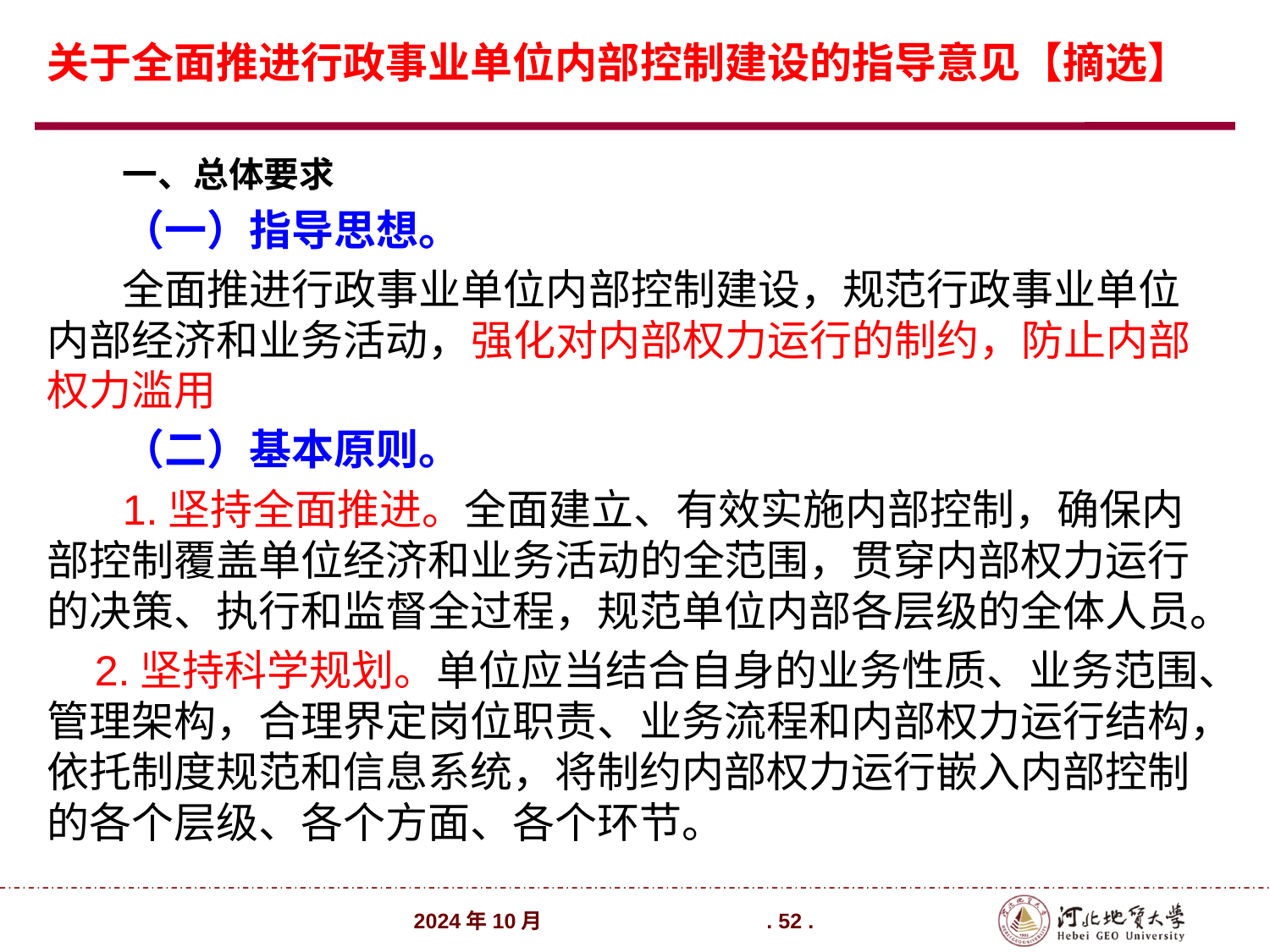

# 关于全面推进行政事业单位内部控制建设的指导意见【摘选】
一、总体要求
（一）指导思想。
全面推进行政事业单位内部控制建设，规范行政事业单位内部经济和业务活动，强化对内部权力运行的制约，防止内部权力滥用
（二）基本原则。
1.坚持全面推进。全面建立、有效实施内部控制，确保内部控制覆盖单位经济和业务活动的全范围，贯穿内部权力运行的决策、执行和监督全过程，规范单位内部各层级的全体人员。
    2.坚持科学规划。单位应当结合自身的业务性质、业务范围、管理架构，合理界定岗位职责、业务流程和内部权力运行结构，依托制度规范和信息系统，将制约内部权力运行嵌入内部控制的各个层级、各个方面、各个环节。

2024年10月                                             . 52 .